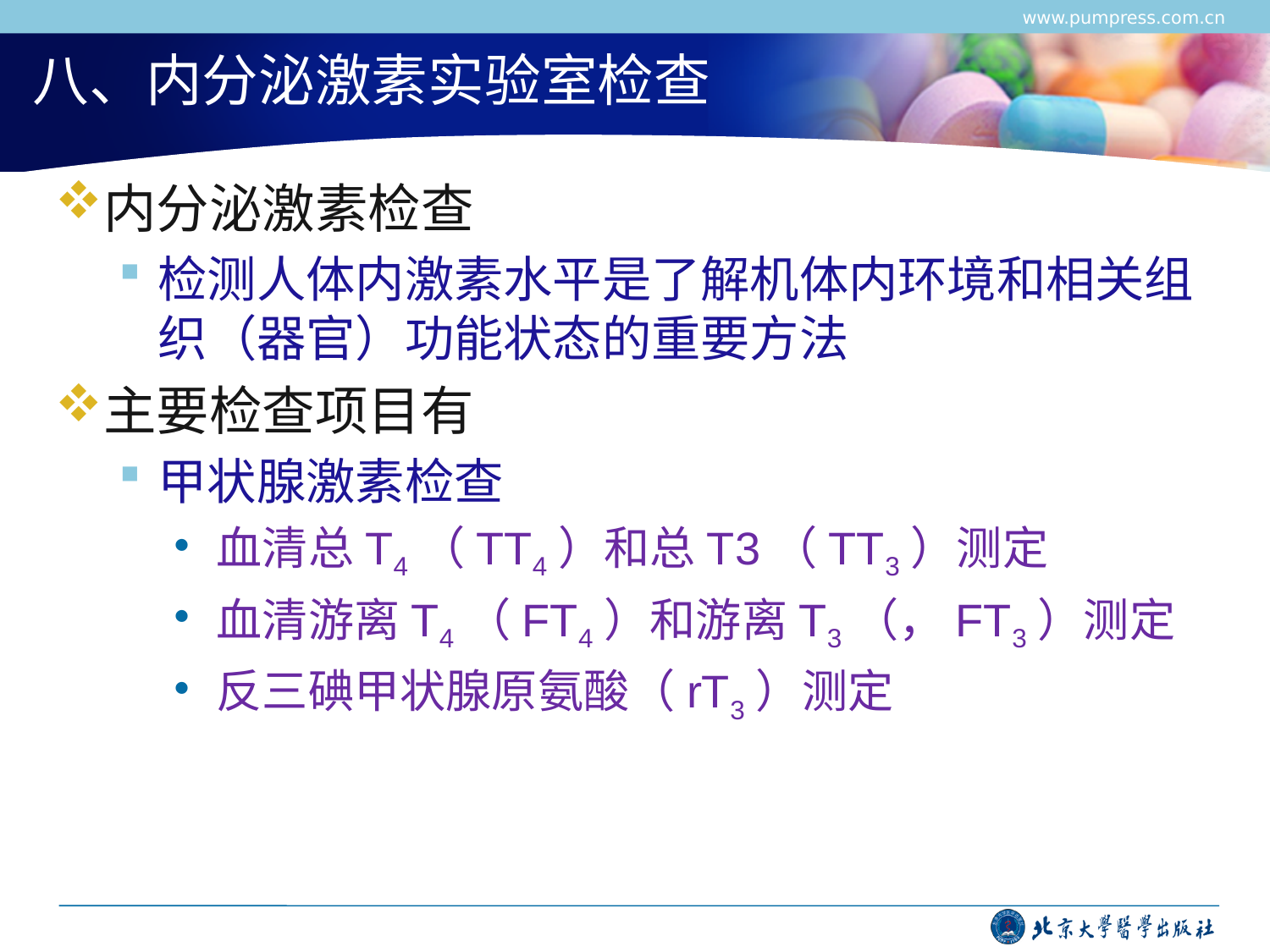

www.pumpress.com.cn
# 八、内分泌激素实验室检查
内分泌激素检查
检测人体内激素水平是了解机体内环境和相关组织（器官）功能状态的重要方法
主要检查项目有
甲状腺激素检查
血清总T4（TT4）和总T3（TT3）测定
血清游离T4（FT4）和游离T3（，FT3）测定
反三碘甲状腺原氨酸（rT3）测定